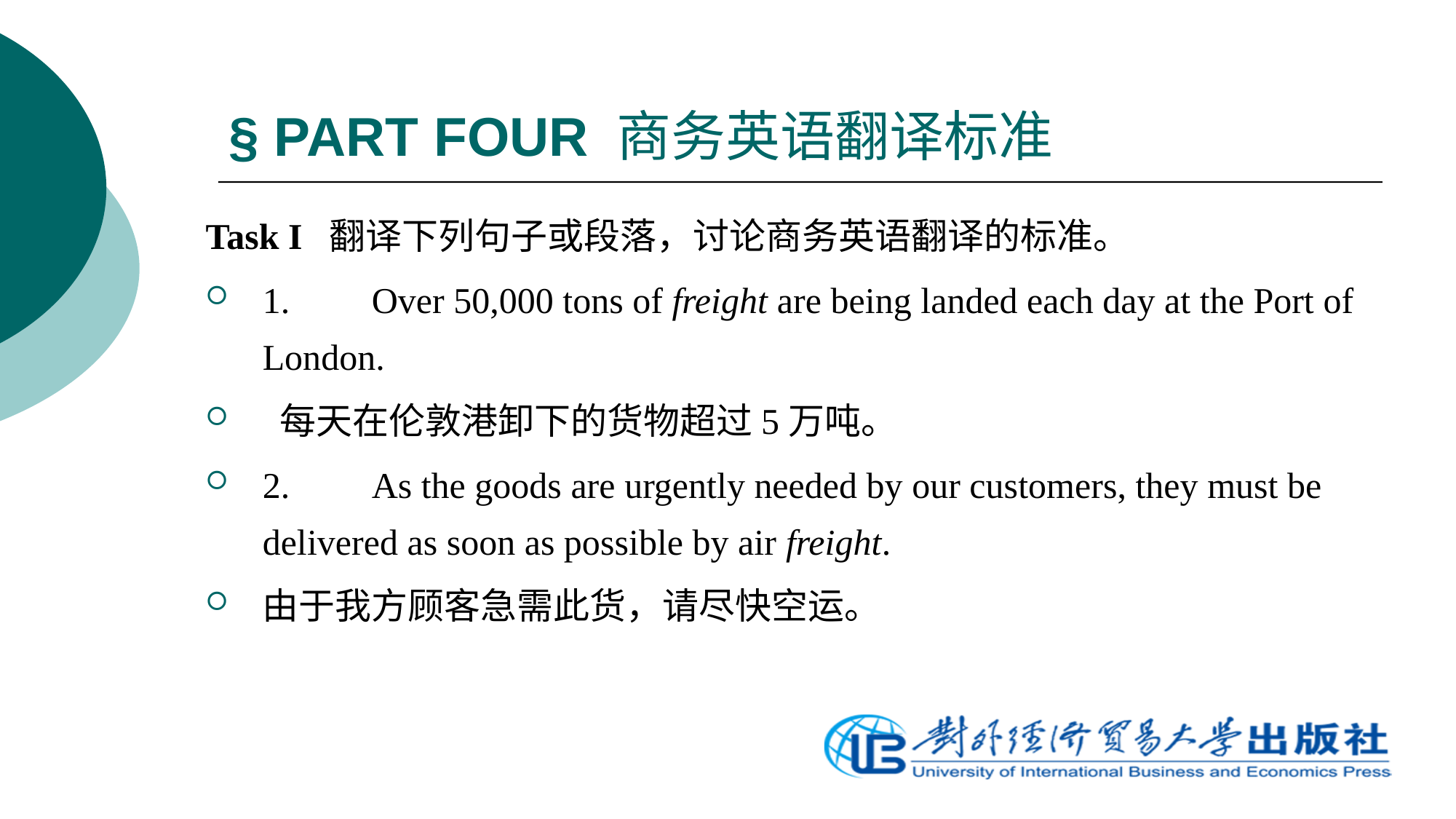

# § PART FOUR 商务英语翻译标准
Task I  翻译下列句子或段落，讨论商务英语翻译的标准。
1.	Over 50,000 tons of freight are being landed each day at the Port of London.
 每天在伦敦港卸下的货物超过5万吨。
2.	As the goods are urgently needed by our customers, they must be delivered as soon as possible by air freight.
由于我方顾客急需此货，请尽快空运。